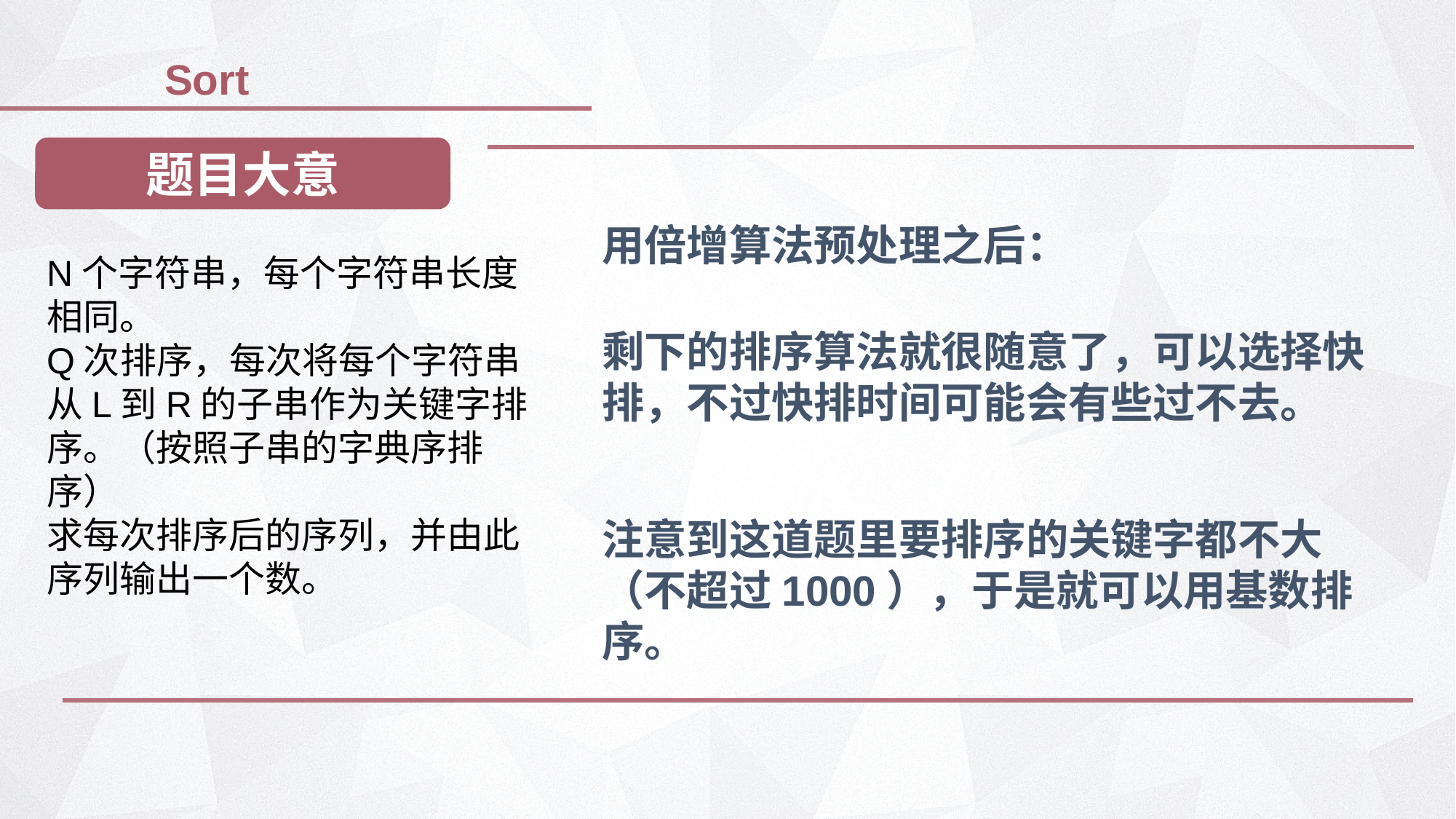

Sort
题目大意
用倍增算法预处理之后：

N个字符串，每个字符串长度相同。
Q次排序，每次将每个字符串从L到R的子串作为关键字排序。（按照子串的字典序排序）
求每次排序后的序列，并由此序列输出一个数。
剩下的排序算法就很随意了，可以选择快排，不过快排时间可能会有些过不去。
注意到这道题里要排序的关键字都不大（不超过1000），于是就可以用基数排序。